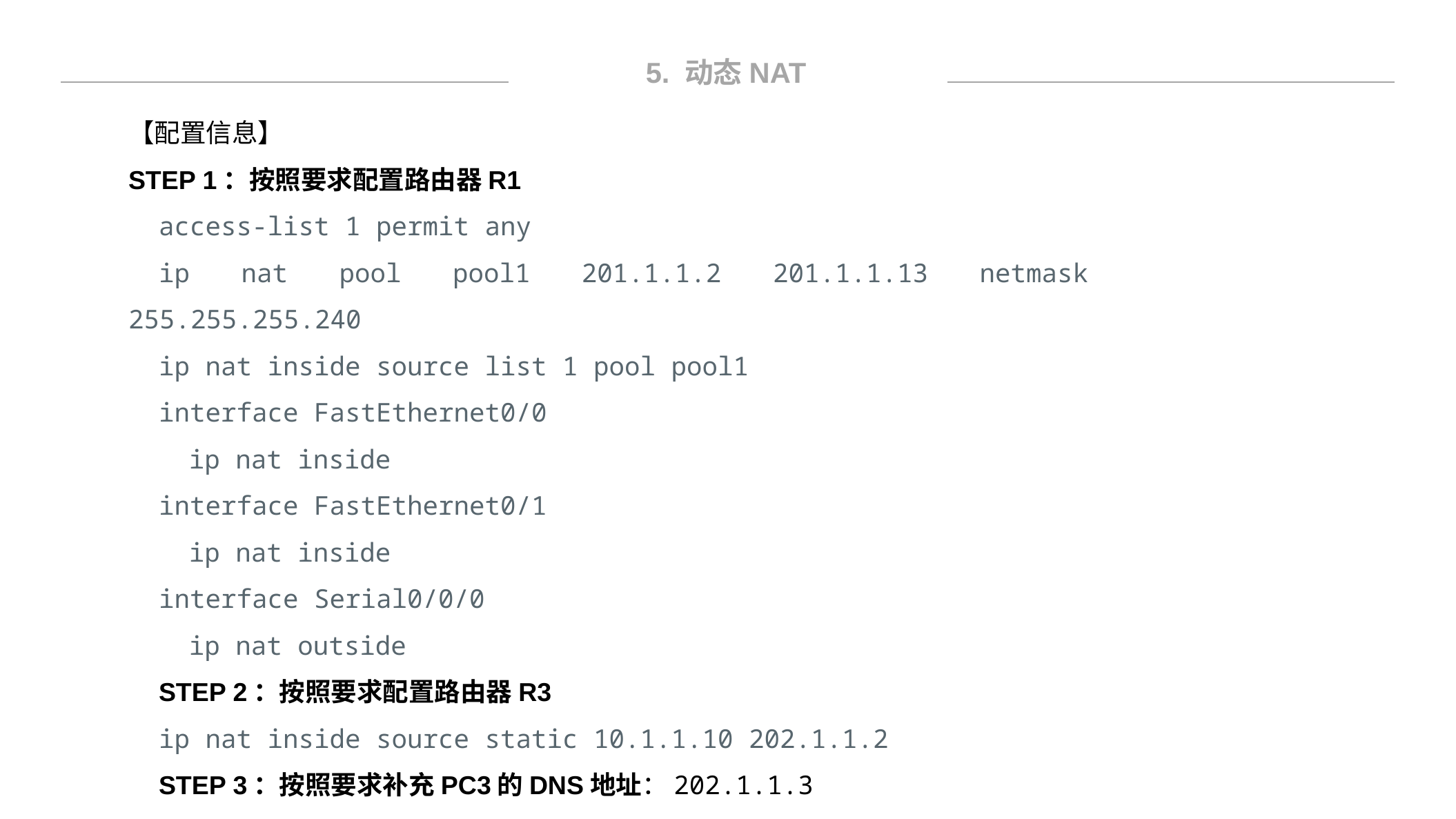

5. 动态NAT
【配置信息】
STEP 1：按照要求配置路由器R1
access-list 1 permit any
ip nat pool pool1 201.1.1.2 201.1.1.13 netmask 255.255.255.240
ip nat inside source list 1 pool pool1
interface FastEthernet0/0
ip nat inside
interface FastEthernet0/1
ip nat inside
interface Serial0/0/0
ip nat outside
STEP 2：按照要求配置路由器R3
ip nat inside source static 10.1.1.10 202.1.1.2
STEP 3：按照要求补充PC3的DNS地址：202.1.1.3